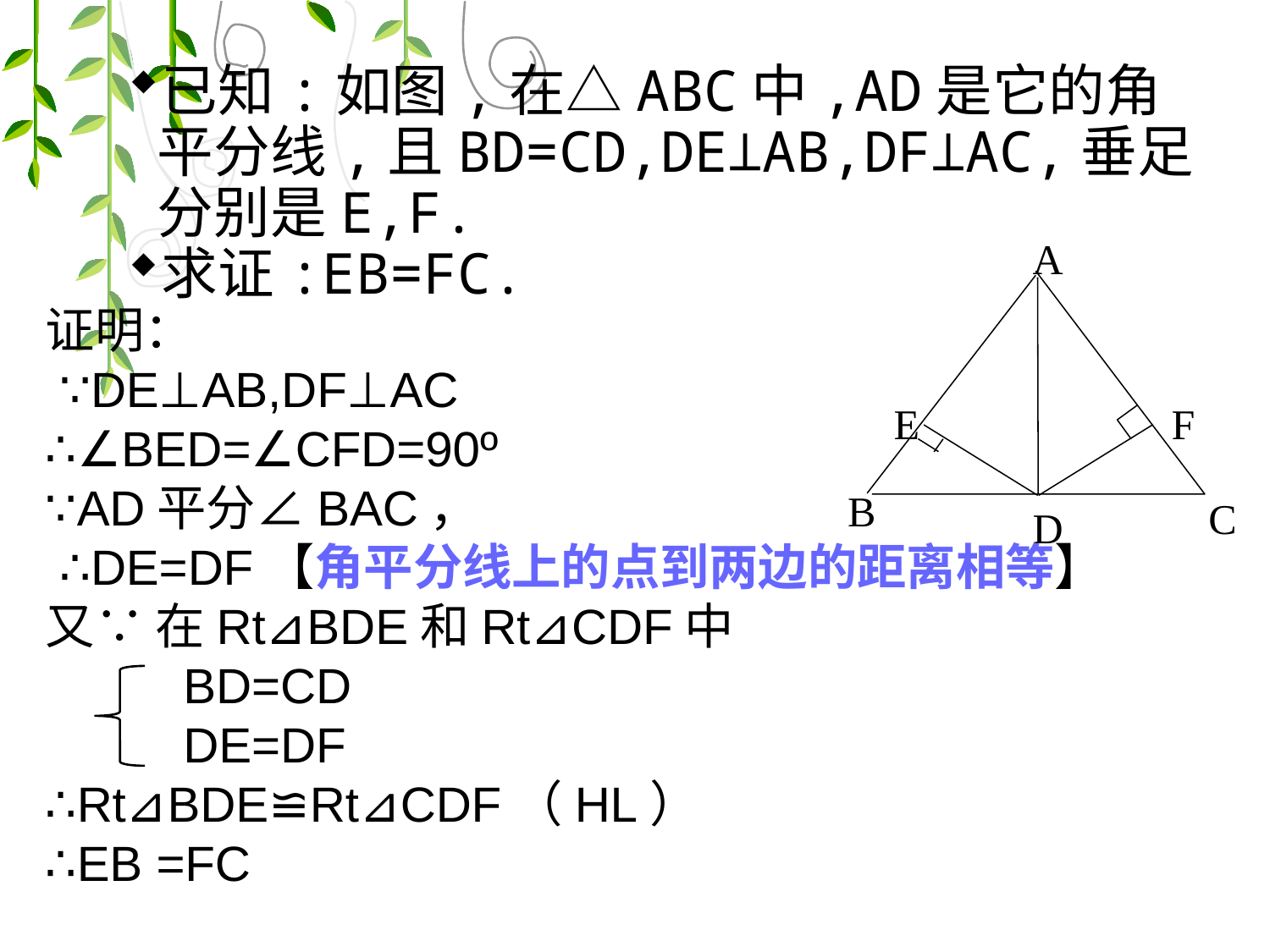

已知:如图,在△ABC中,AD是它的角平分线,且BD=CD,DE⊥AB,DF⊥AC,垂足分别是E,F.
求证:EB=FC.
A

E
F

B
C

D

证明：
 ∵DE⊥AB,DF⊥AC
∴∠BED=∠CFD=90º
∵AD平分∠BAC，
 ∴DE=DF【角平分线上的点到两边的距离相等】
又∵ 在Rt⊿BDE和Rt⊿CDF中
          BD=CD
          DE=DF
∴Rt⊿BDE≌Rt⊿CDF（HL）
∴EB =FC